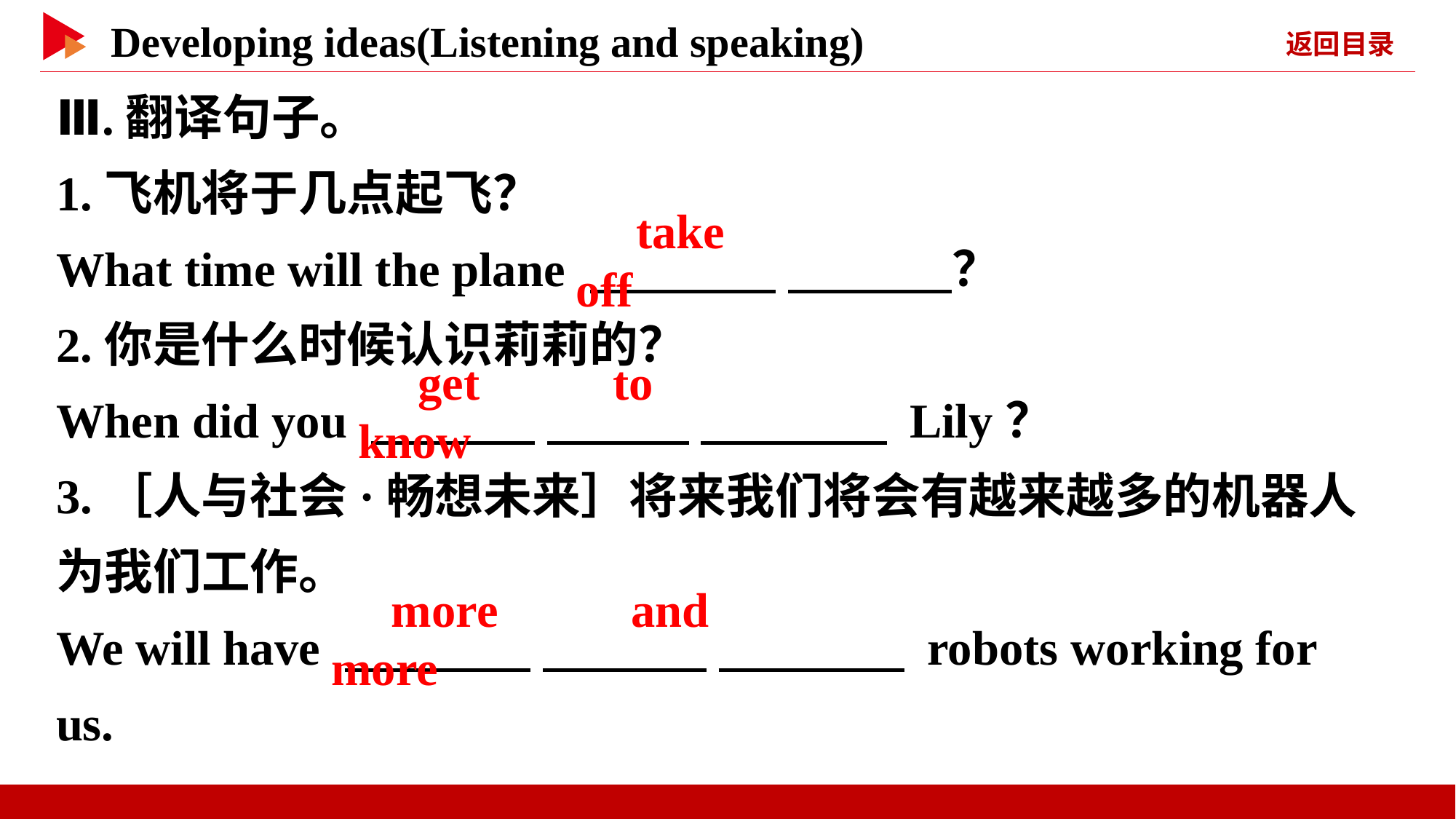

Ⅲ.翻译句子。
1.飞机将于几点起飞？
What time will the plane 　        　 　      　？
2.你是什么时候认识莉莉的？
When did you 　      　 　    　 　        　 Lily？
3.［人与社会·畅想未来］将来我们将会有越来越多的机器人为我们工作。
We will have 　        　 　      　 　        　 robots working for us.
　take　 　off
　get　 　to　 　know
　more　 　and　 　more